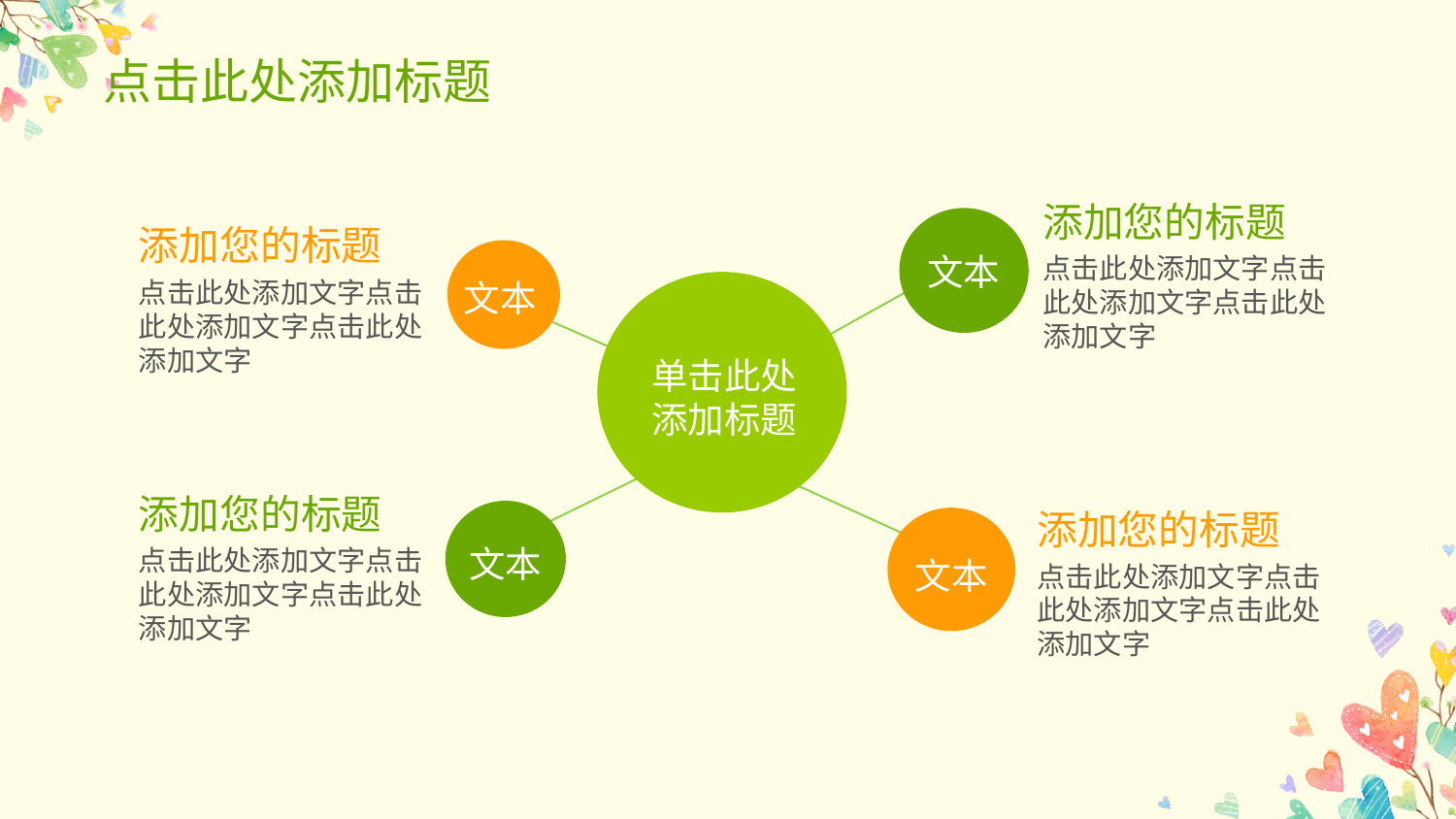

点击此处添加标题
添加您的标题
点击此处添加文字点击此处添加文字点击此处添加文字

文本
添加您的标题
点击此处添加文字点击此处添加文字点击此处添加文字

文本

单击此处
添加标题
添加您的标题
点击此处添加文字点击此处添加文字点击此处添加文字
添加您的标题
点击此处添加文字点击此处添加文字点击此处添加文字

文本

文本